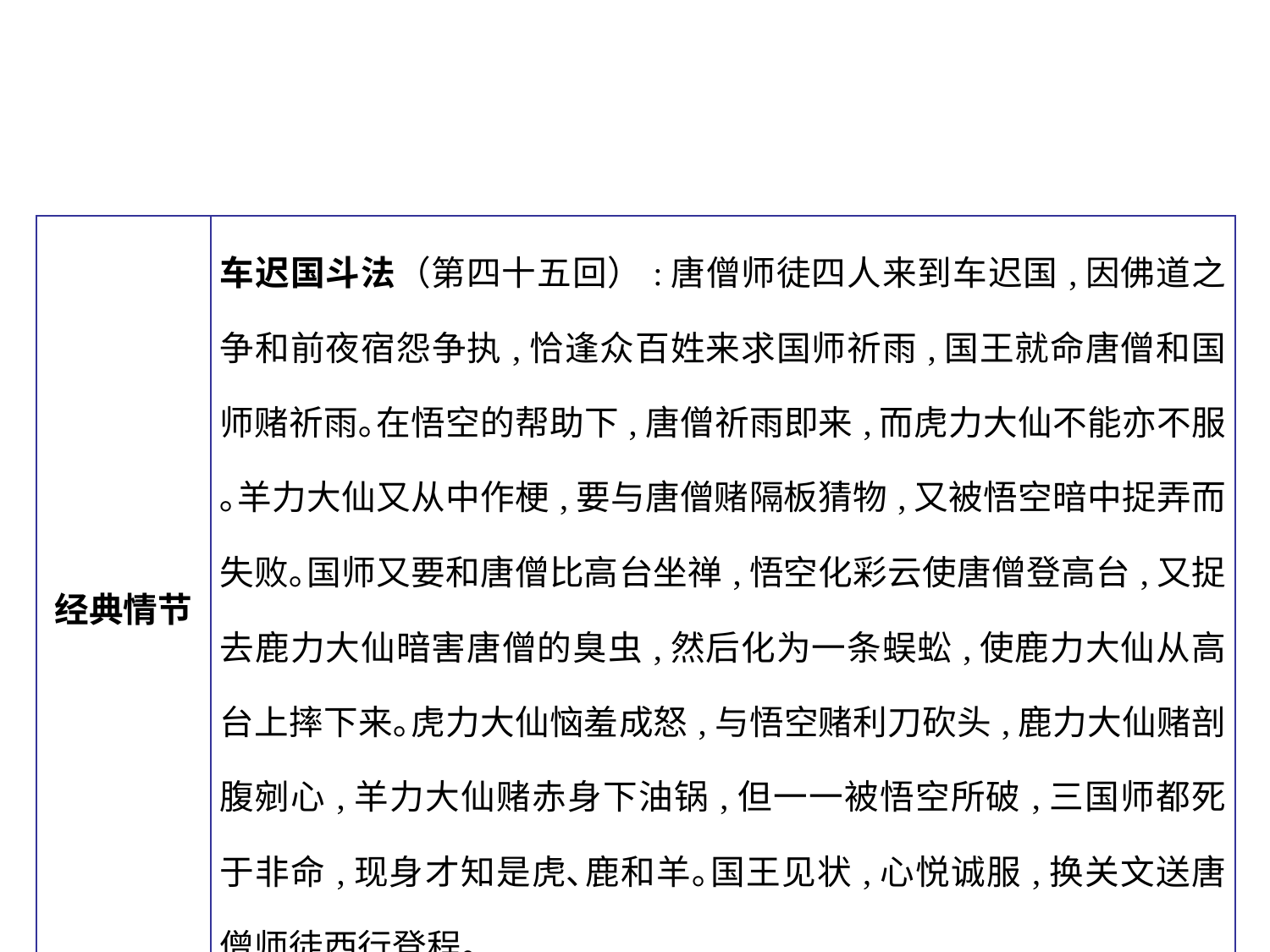

| 经典情节 | 车迟国斗法（第四十五回）:唐僧师徒四人来到车迟国,因佛道之争和前夜宿怨争执,恰逢众百姓来求国师祈雨,国王就命唐僧和国师赌祈雨｡在悟空的帮助下,唐僧祈雨即来,而虎力大仙不能亦不服｡羊力大仙又从中作梗,要与唐僧赌隔板猜物,又被悟空暗中捉弄而失败｡国师又要和唐僧比高台坐禅,悟空化彩云使唐僧登高台,又捉去鹿力大仙暗害唐僧的臭虫,然后化为一条蜈蚣,使鹿力大仙从高台上摔下来｡虎力大仙恼羞成怒,与悟空赌利刀砍头,鹿力大仙赌剖腹剜心,羊力大仙赌赤身下油锅,但一一被悟空所破,三国师都死于非命,现身才知是虎､鹿和羊｡国王见状,心悦诚服,换关文送唐僧师徒西行登程｡ |
| --- | --- |